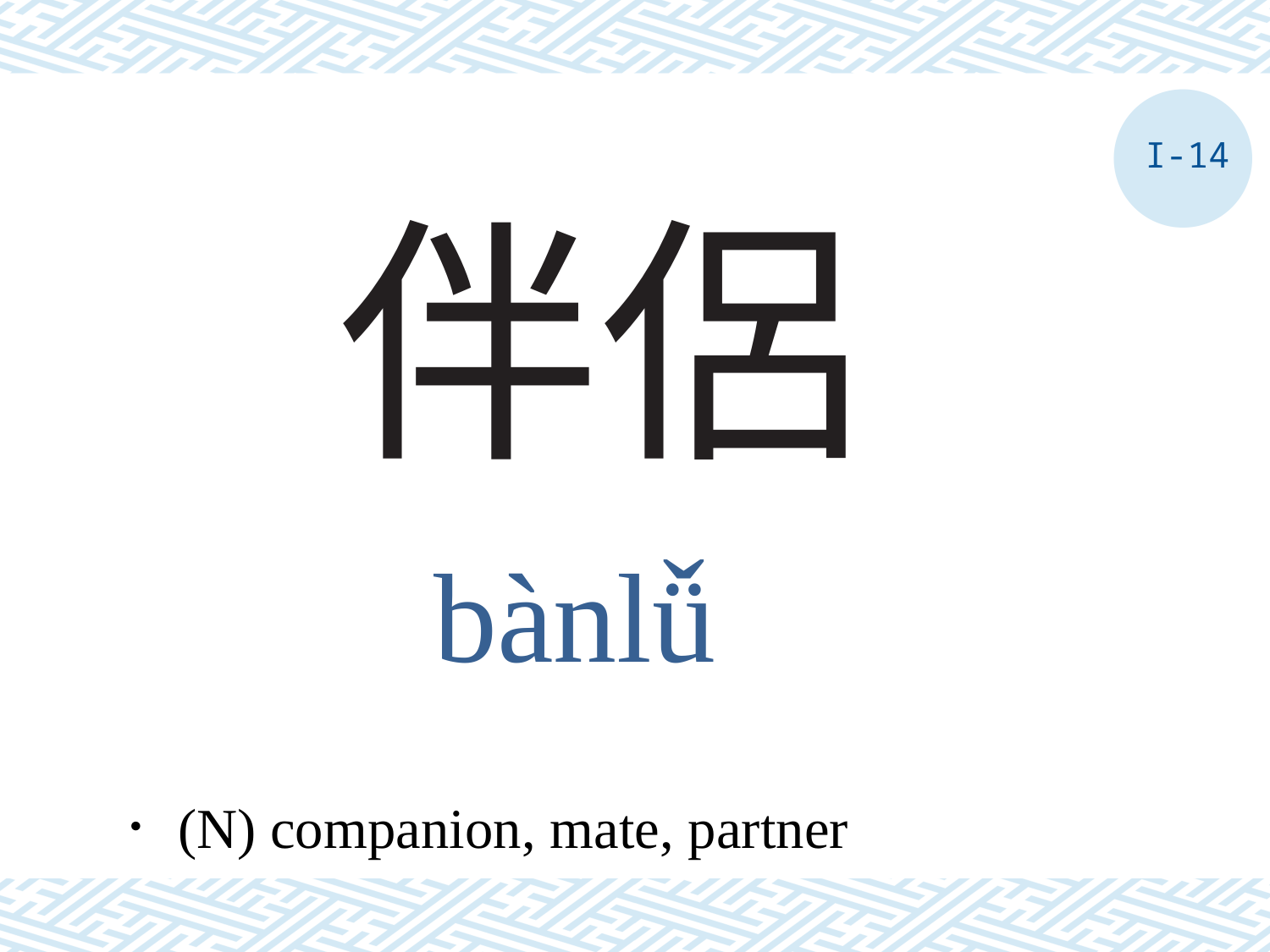

I-14

# 伴侶
bànlǚ
．(N) companion, mate, partner